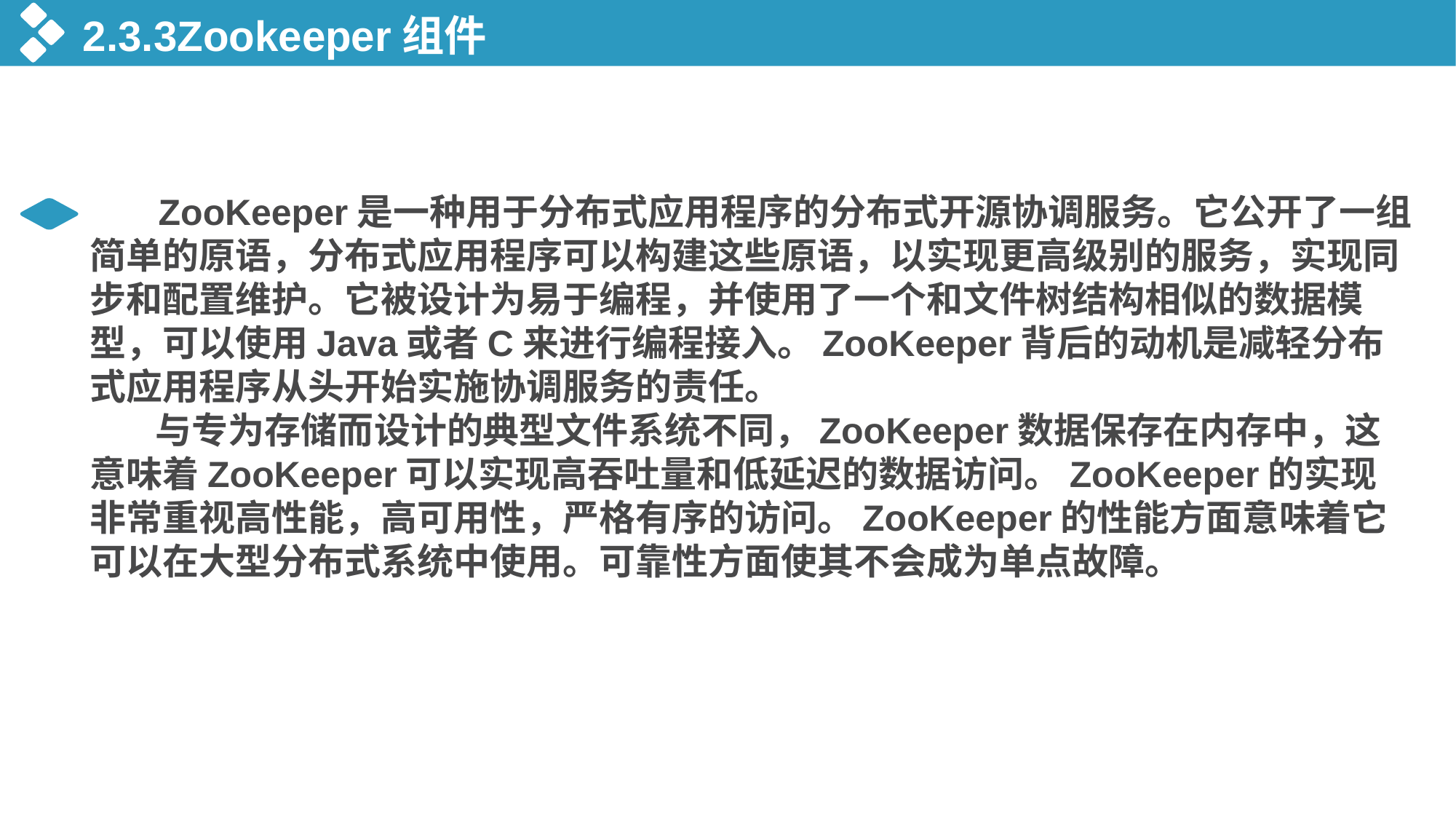

2.3.3Zookeeper组件
         ZooKeeper是一种用于分布式应用程序的分布式开源协调服务。它公开了一组简单的原语，分布式应用程序可以构建这些原语，以实现更高级别的服务，实现同步和配置维护。它被设计为易于编程，并使用了一个和文件树结构相似的数据模型，可以使用Java或者C来进行编程接入。ZooKeeper背后的动机是减轻分布式应用程序从头开始实施协调服务的责任。
       与专为存储而设计的典型文件系统不同，ZooKeeper数据保存在内存中，这意味着ZooKeeper可以实现高吞吐量和低延迟的数据访问。ZooKeeper的实现非常重视高性能，高可用性，严格有序的访问。ZooKeeper的性能方面意味着它可以在大型分布式系统中使用。可靠性方面使其不会成为单点故障。